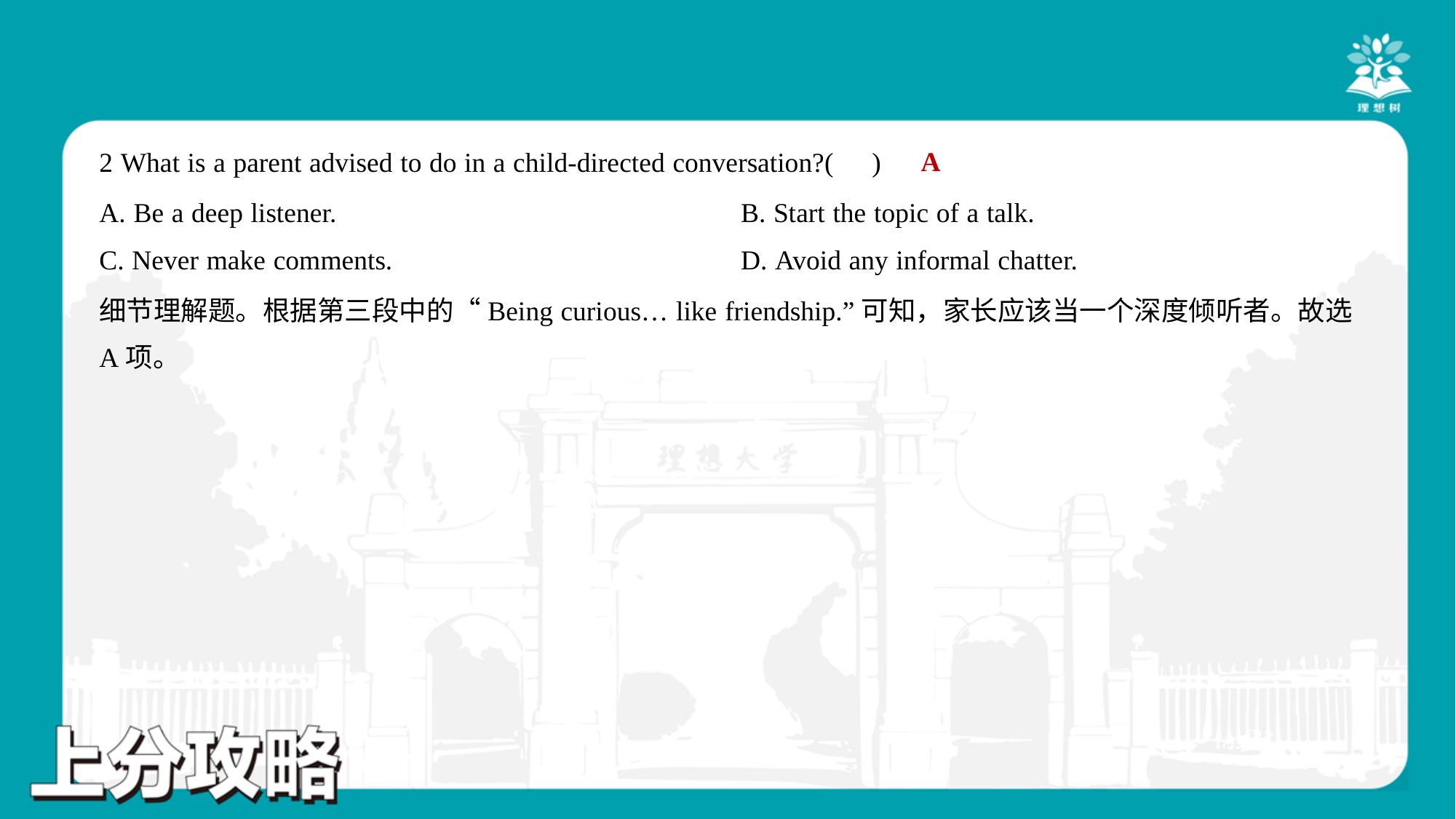

A
2 What is a parent advised to do in a child-directed conversation?(     )
A. Be a deep listener.	B. Start the topic of a talk.
C. Never make comments.	D. Avoid any informal chatter.
细节理解题。根据第三段中的“Being curious… like friendship.”可知，家长应该当一个深度倾听者。故选
A项。